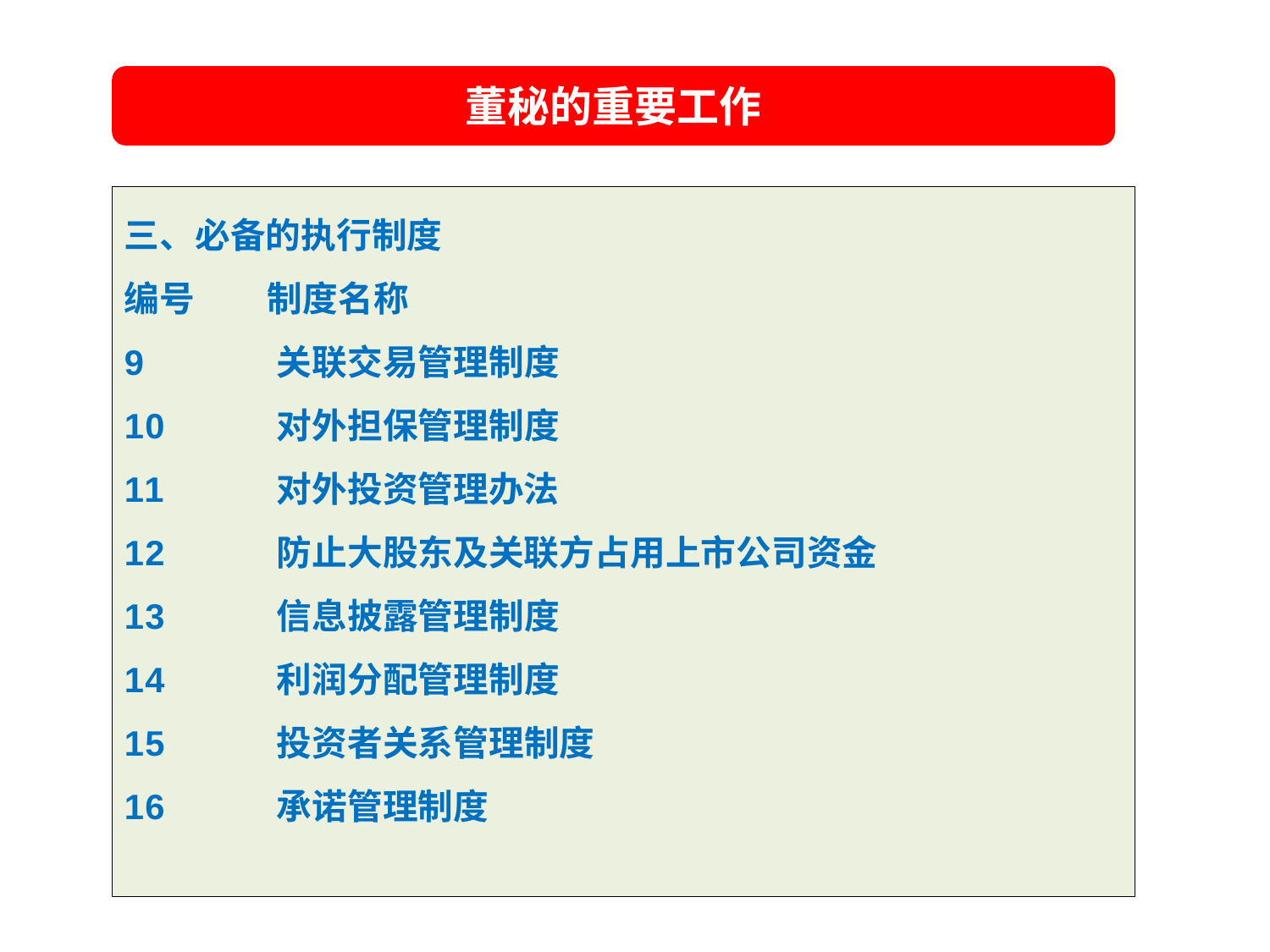

董秘的重要工作
三、必备的执行制度
编号         制度名称
          关联交易管理制度
          对外担保管理制度
          对外投资管理办法
          防止大股东及关联方占用上市公司资金
          信息披露管理制度
          利润分配管理制度
          投资者关系管理制度
          承诺管理制度

夯实基础
提升市值
加速发展